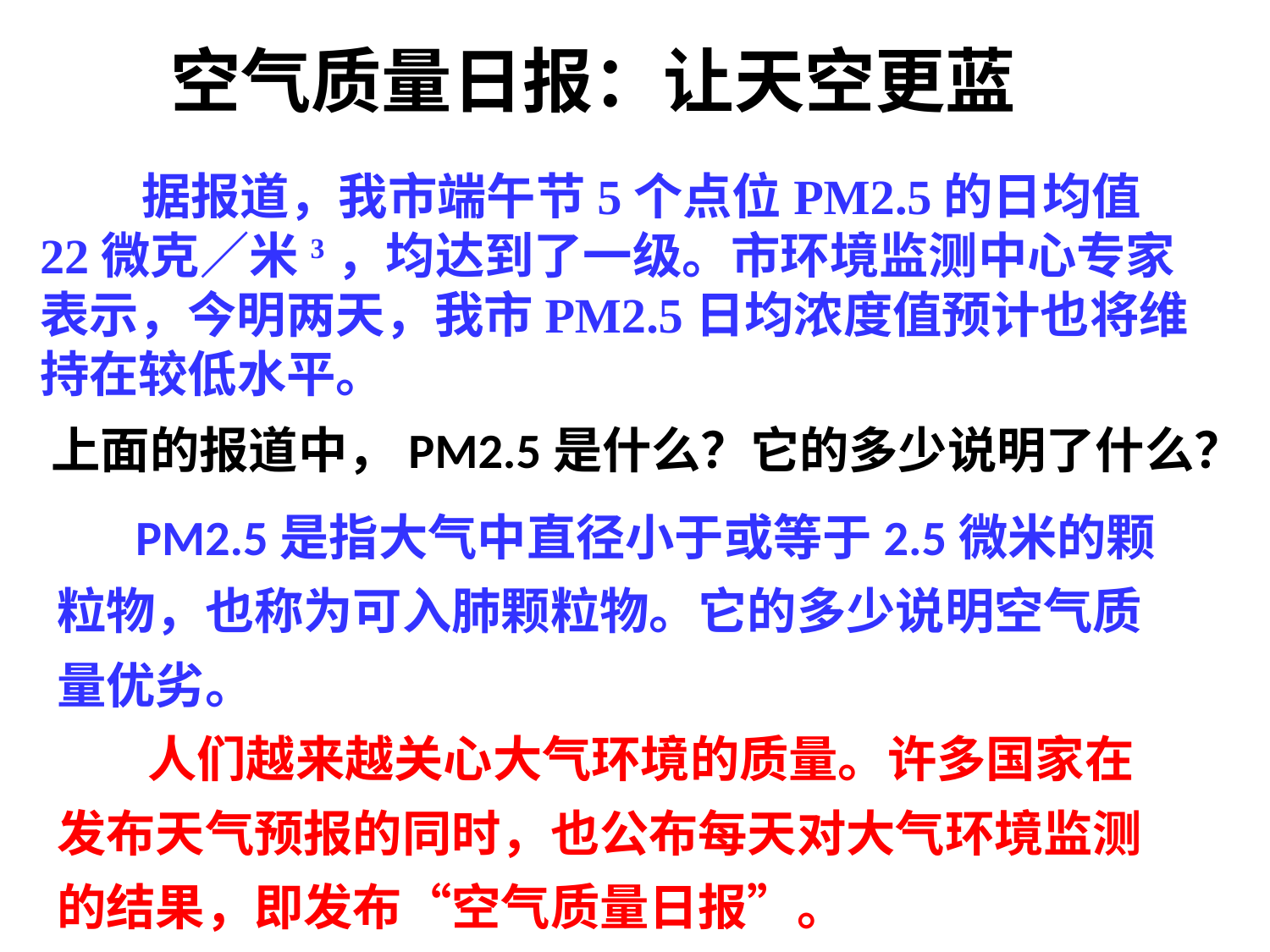

空气质量日报：让天空更蓝
        据报道，我市端午节5个点位PM2.5的日均值22微克／米3，均达到了一级。市环境监测中心专家表示，今明两天，我市PM2.5日均浓度值预计也将维持在较低水平。
上面的报道中，PM2.5是什么？它的多少说明了什么？
       PM2.5是指大气中直径小于或等于2.5微米的颗粒物，也称为可入肺颗粒物。它的多少说明空气质量优劣。
       人们越来越关心大气环境的质量。许多国家在发布天气预报的同时，也公布每天对大气环境监测的结果，即发布“空气质量日报”。